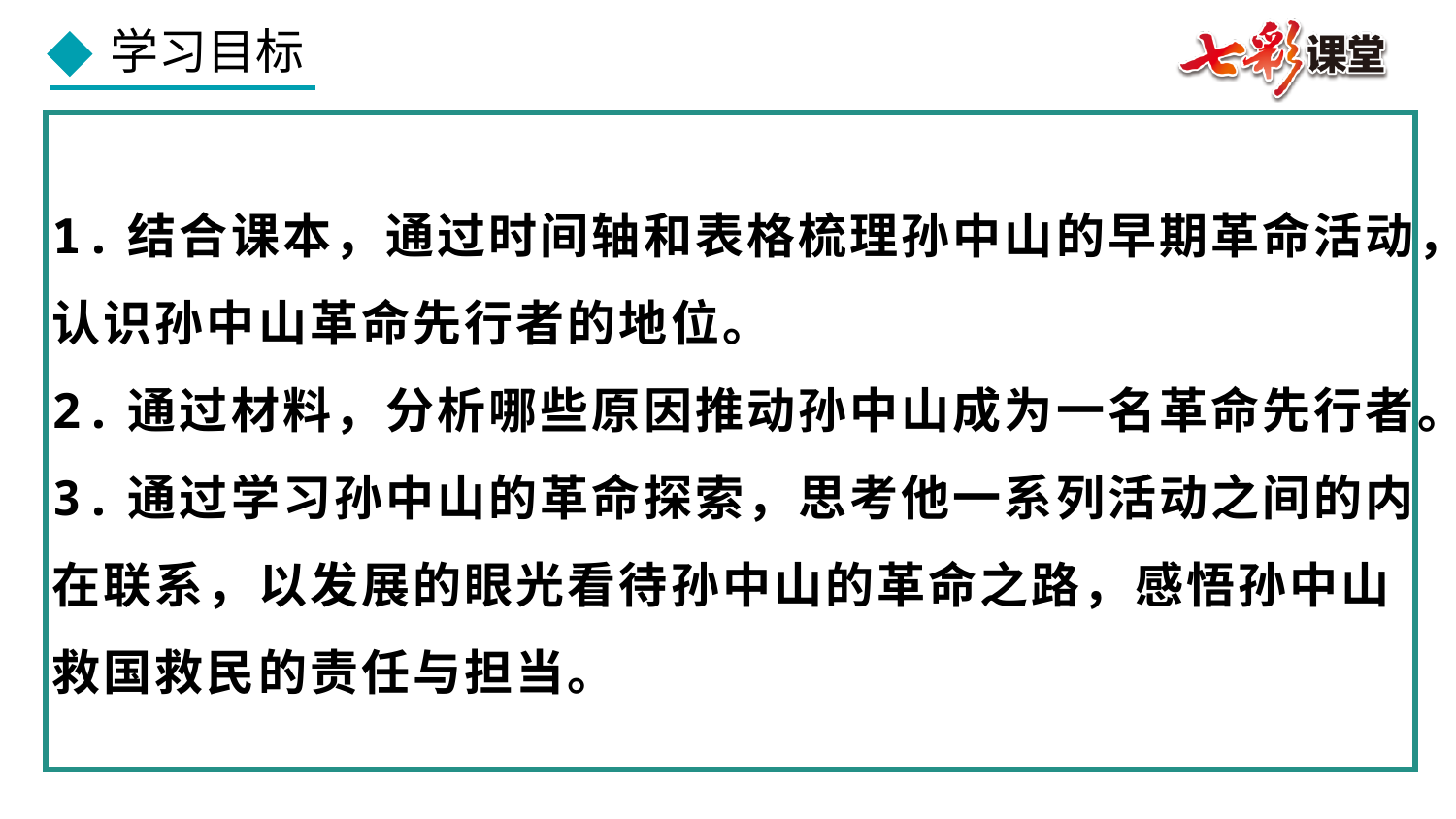

1.结合课本，通过时间轴和表格梳理孙中山的早期革命活动，认识孙中山革命先行者的地位。
2.通过材料，分析哪些原因推动孙中山成为一名革命先行者。
3.通过学习孙中山的革命探索，思考他一系列活动之间的内在联系，以发展的眼光看待孙中山的革命之路，感悟孙中山救国救民的责任与担当。